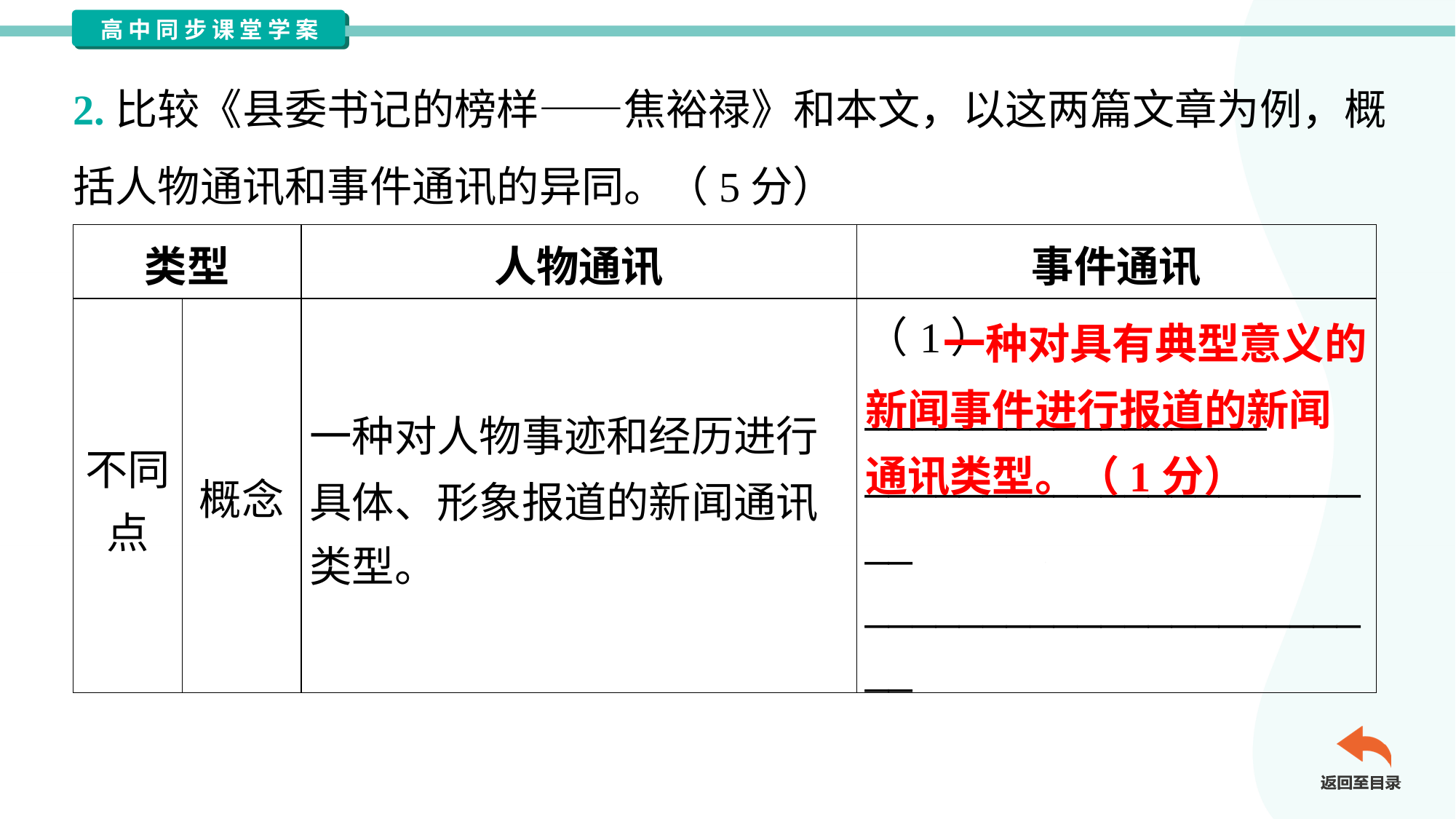

2.比较《县委书记的榜样——焦裕禄》和本文，以这两篇文章为例，概
括人物通讯和事件通讯的异同。（5分）
| 类型 |  | 人物通讯 | 事件通讯 |
| --- | --- | --- | --- |
| 不同 点 | 概念 | 一种对人物事迹和经历进行 具体、形象报道的新闻通讯 类型。 | （1） \_\_\_\_\_\_\_\_\_\_\_\_\_\_\_\_\_ \_\_\_\_\_\_\_\_\_\_\_\_\_\_\_\_\_\_\_\_\_\_\_ \_\_\_\_\_\_\_\_\_\_\_\_\_\_\_\_\_\_\_\_\_\_\_ |
       一种对具有典型意义的新闻事件进行报道的新闻通讯类型。（1分）